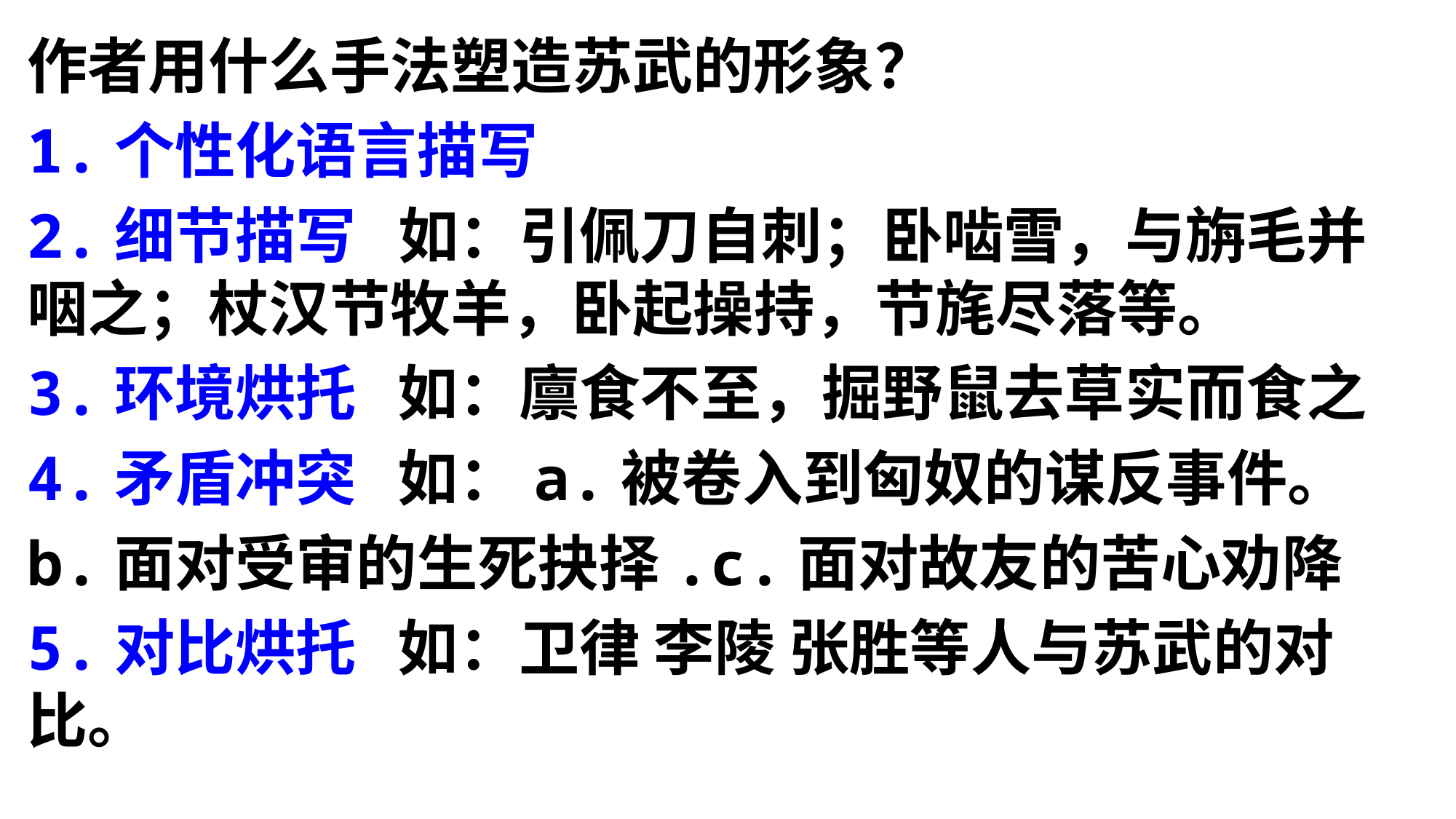

作者用什么手法塑造苏武的形象？
1.个性化语言描写
2.细节描写   如：引佩刀自刺；卧啮雪，与旃毛并咽之；杖汉节牧羊，卧起操持，节旄尽落等。
3.环境烘托   如：廪食不至，掘野鼠去草实而食之
4.矛盾冲突   如：a.被卷入到匈奴的谋反事件。
b.面对受审的生死抉择.c.面对故友的苦心劝降
5.对比烘托   如：卫律 李陵 张胜等人与苏武的对比。